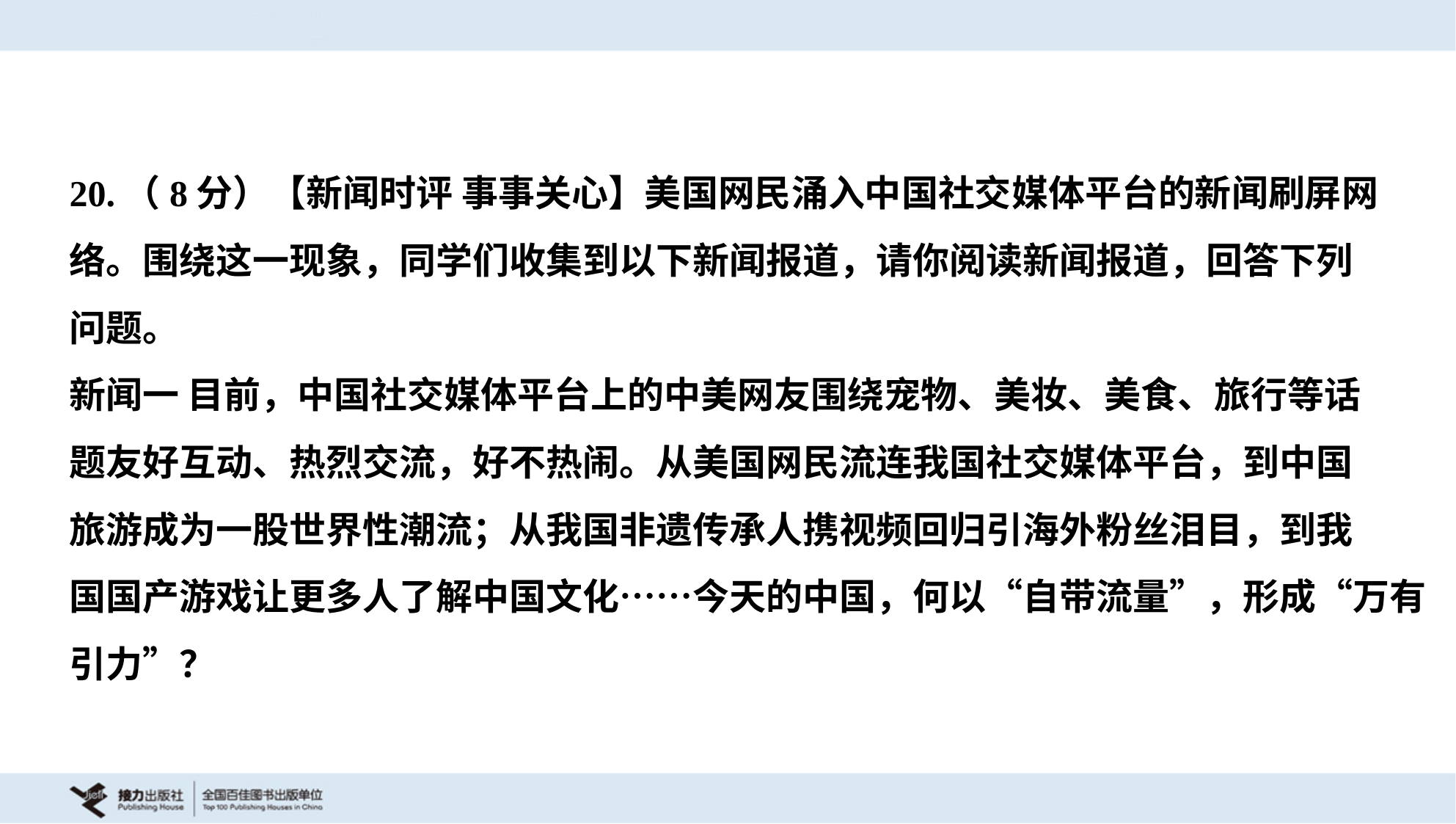

20.（8分）【新闻时评 事事关心】美国网民涌入中国社交媒体平台的新闻刷屏网
络。围绕这一现象，同学们收集到以下新闻报道，请你阅读新闻报道，回答下列
问题。
新闻一 目前，中国社交媒体平台上的中美网友围绕宠物、美妆、美食、旅行等话
题友好互动、热烈交流，好不热闹。从美国网民流连我国社交媒体平台，到中国
旅游成为一股世界性潮流；从我国非遗传承人携视频回归引海外粉丝泪目，到我
国国产游戏让更多人了解中国文化……今天的中国，何以“自带流量”，形成“万有
引力”？